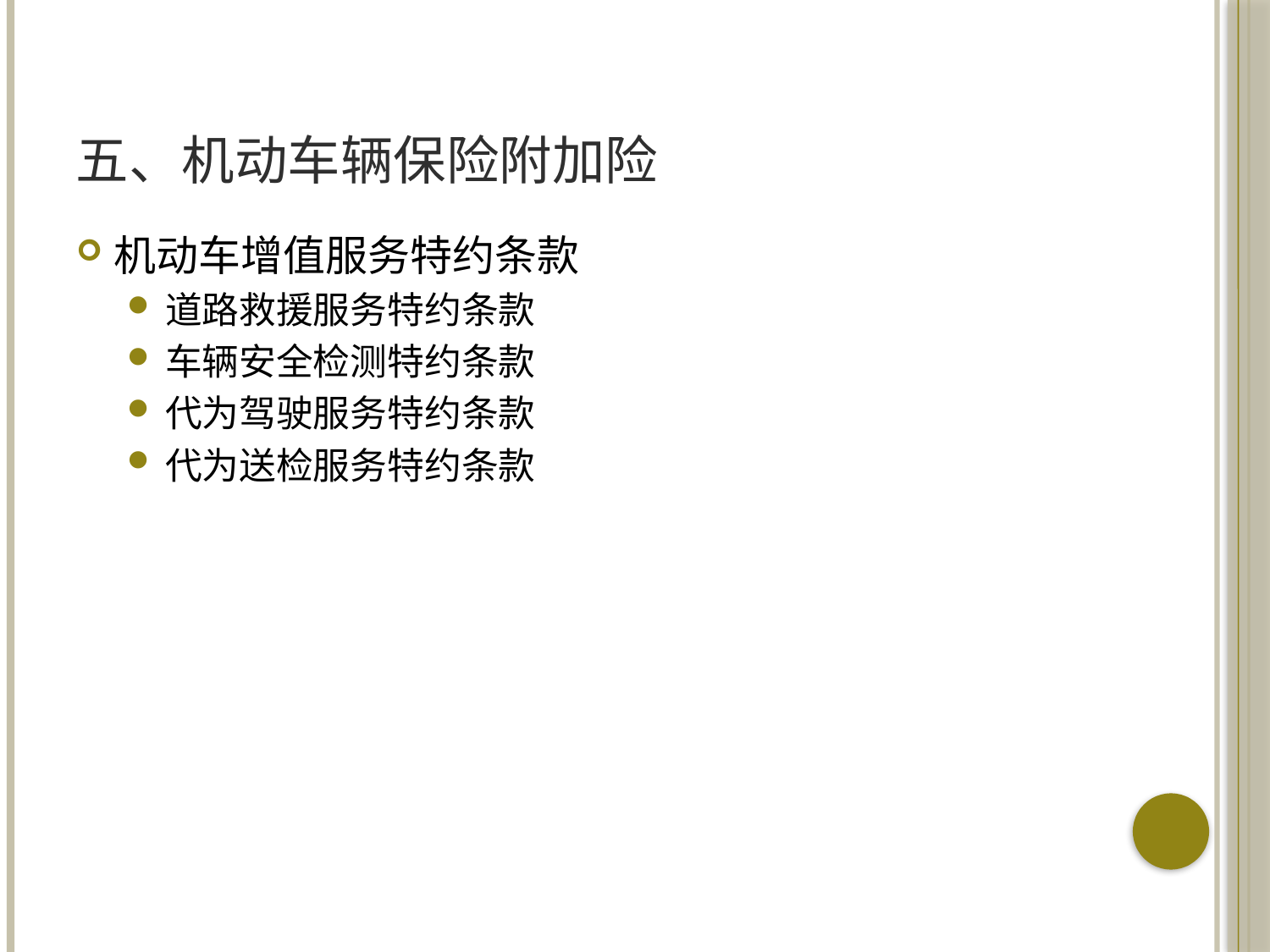

# 五、机动车辆保险附加险
机动车增值服务特约条款
道路救援服务特约条款
车辆安全检测特约条款
代为驾驶服务特约条款
代为送检服务特约条款